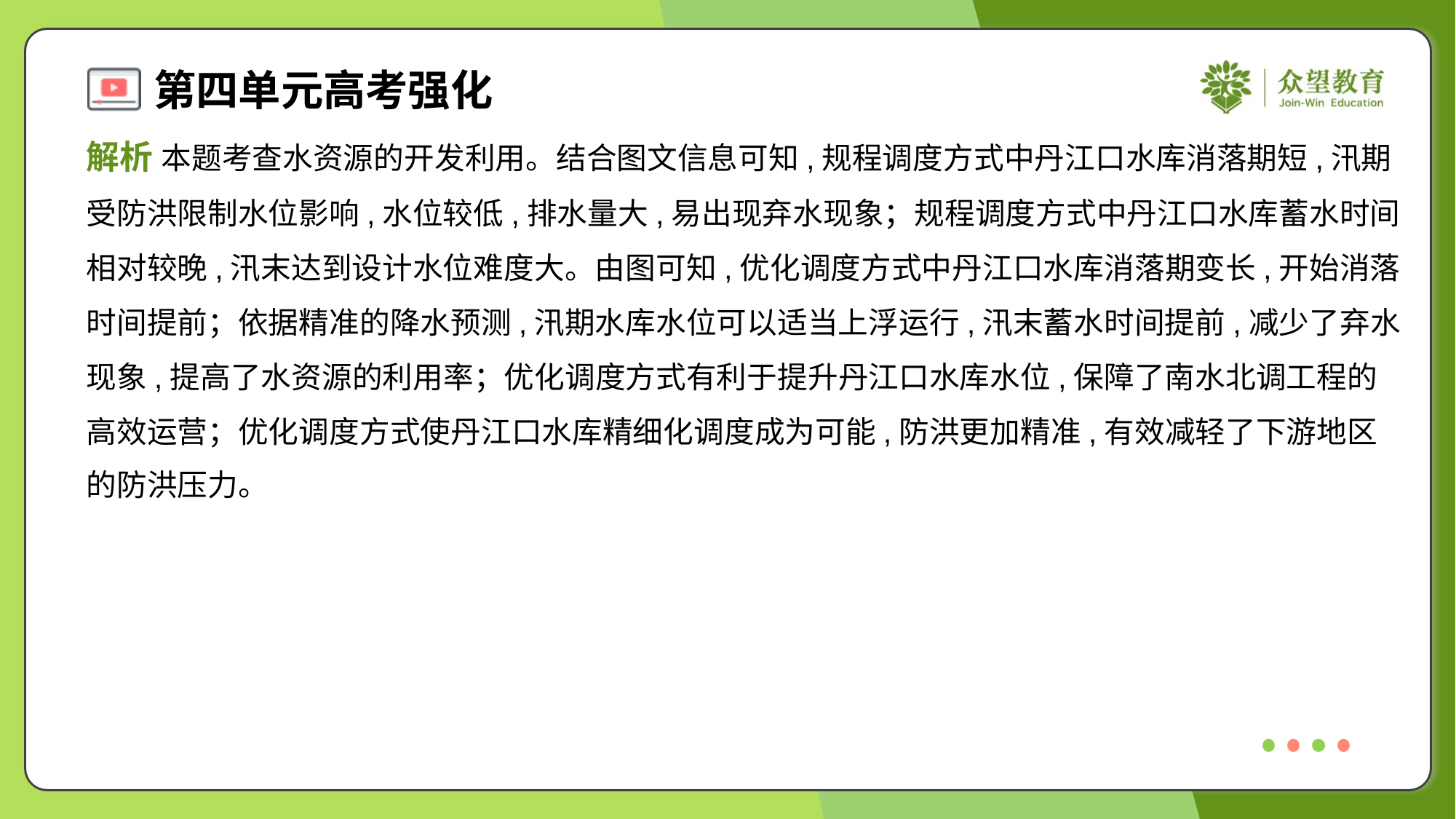

解析 本题考查水资源的开发利用。结合图文信息可知,规程调度方式中丹江口水库消落期短,汛期
受防洪限制水位影响,水位较低,排水量大,易出现弃水现象；规程调度方式中丹江口水库蓄水时间
相对较晚,汛末达到设计水位难度大。由图可知,优化调度方式中丹江口水库消落期变长,开始消落
时间提前；依据精准的降水预测,汛期水库水位可以适当上浮运行,汛末蓄水时间提前,减少了弃水
现象,提高了水资源的利用率；优化调度方式有利于提升丹江口水库水位,保障了南水北调工程的
高效运营；优化调度方式使丹江口水库精细化调度成为可能,防洪更加精准,有效减轻了下游地区
的防洪压力。